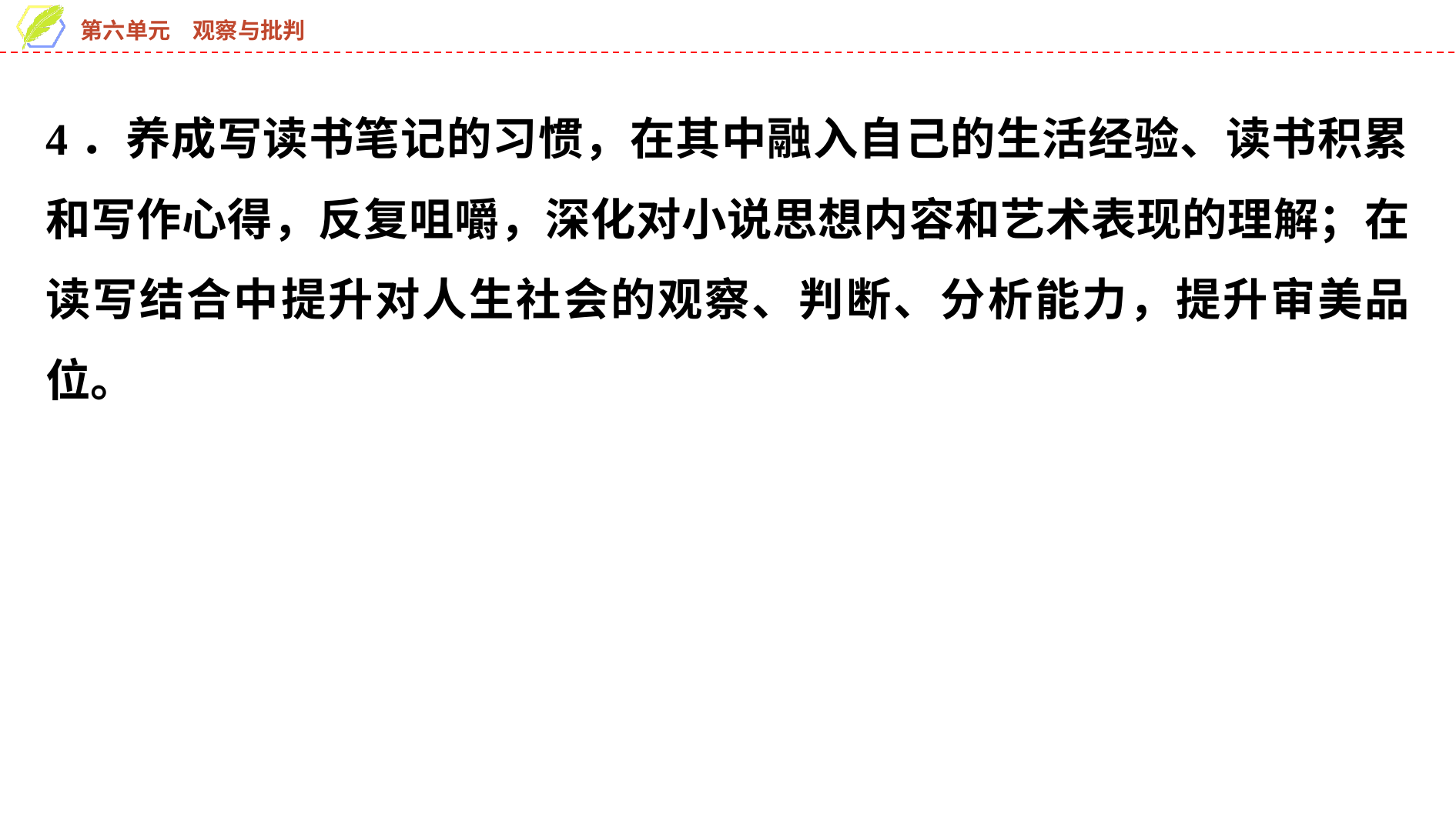

4．养成写读书笔记的习惯，在其中融入自己的生活经验、读书积累和写作心得，反复咀嚼，深化对小说思想内容和艺术表现的理解；在读写结合中提升对人生社会的观察、判断、分析能力，提升审美品位。